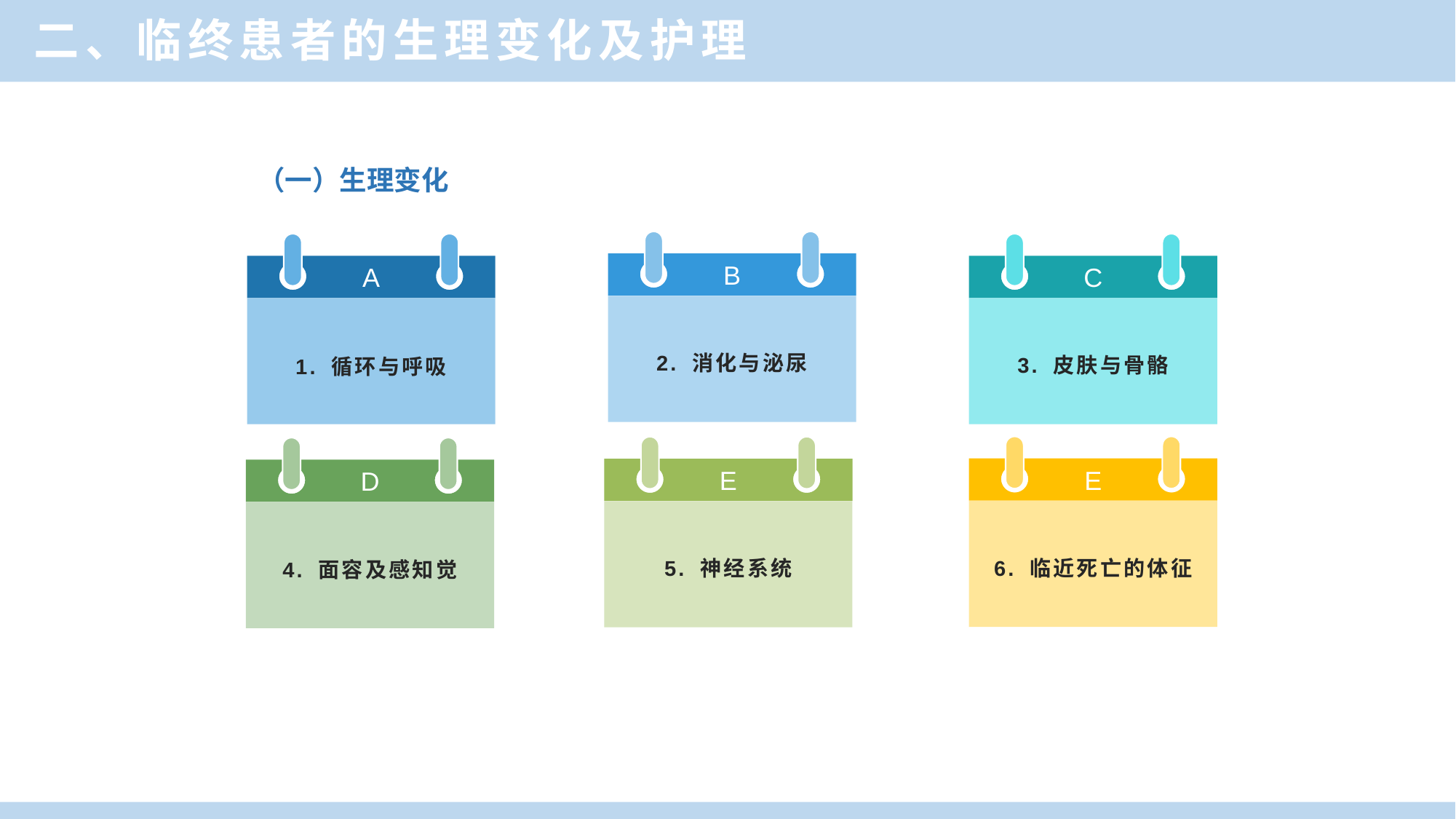

二、临终患者的生理变化及护理
（一）生理变化

B

2. 消化与泌尿

A

1. 循环与呼吸

C

3. 皮肤与骨骼

E

6. 临近死亡的体征

E

5. 神经系统

D

4. 面容及感知觉